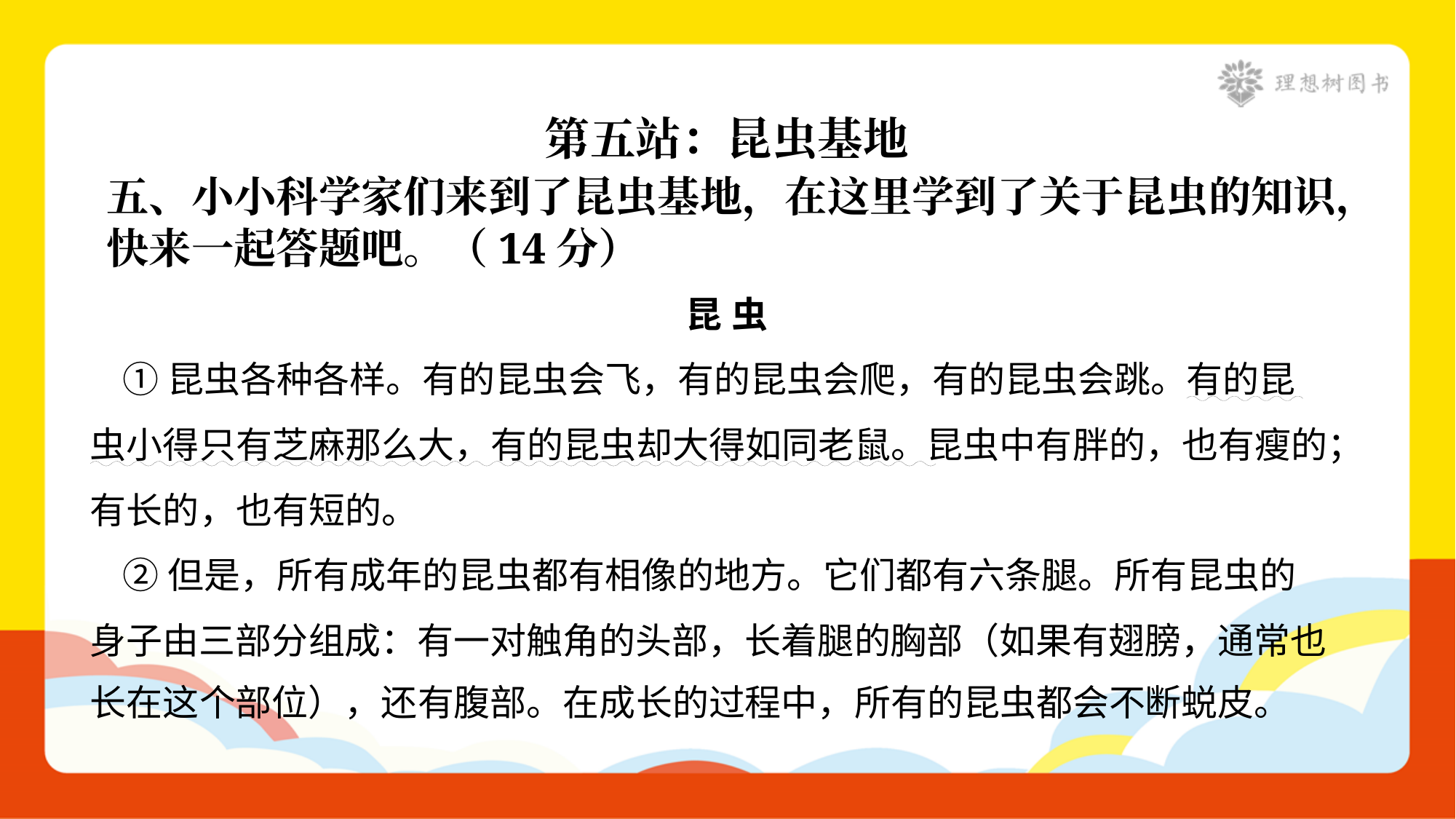

第五站：昆虫基地
五、小小科学家们来到了昆虫基地，在这里学到了关于昆虫的知识，
快来一起答题吧。（14分）
昆 虫
    ①昆虫各种各样。有的昆虫会飞，有的昆虫会爬，有的昆虫会跳。有的昆
虫小得只有芝麻那么大，有的昆虫却大得如同老鼠。昆虫中有胖的，也有瘦的；
有长的，也有短的。
    ②但是，所有成年的昆虫都有相像的地方。它们都有六条腿。所有昆虫的
身子由三部分组成：有一对触角的头部，长着腿的胸部（如果有翅膀，通常也
长在这个部位），还有腹部。在成长的过程中，所有的昆虫都会不断蜕皮。